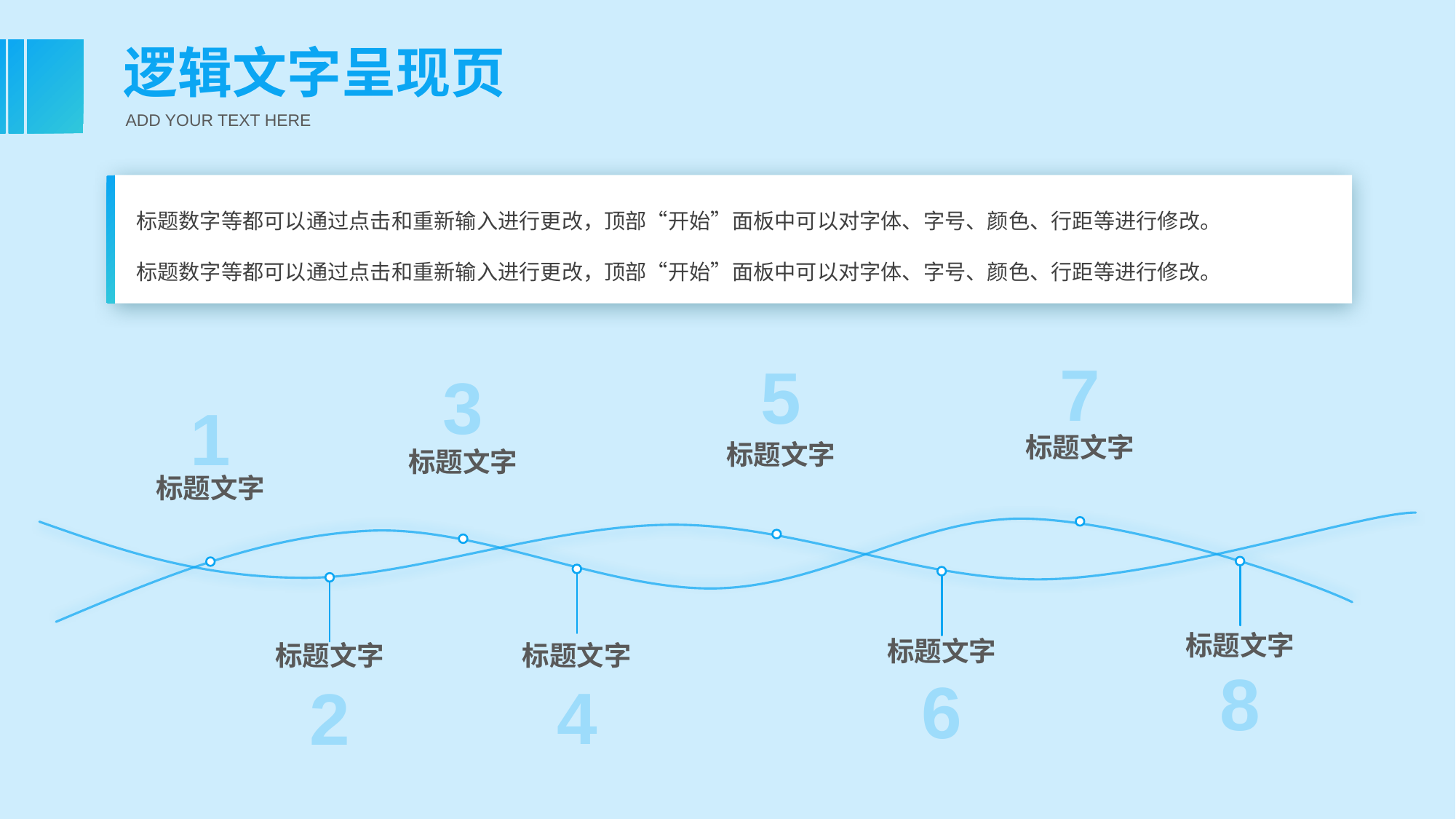

逻辑文字呈现页
ADD YOUR TEXT HERE

标题数字等都可以通过点击和重新输入进行更改，顶部“开始”面板中可以对字体、字号、颜色、行距等进行修改。
标题数字等都可以通过点击和重新输入进行更改，顶部“开始”面板中可以对字体、字号、颜色、行距等进行修改。
7
5
3
1
标题文字
标题文字
标题文字

标题文字

标题文字
标题文字
标题文字
标题文字
8
6
4
2